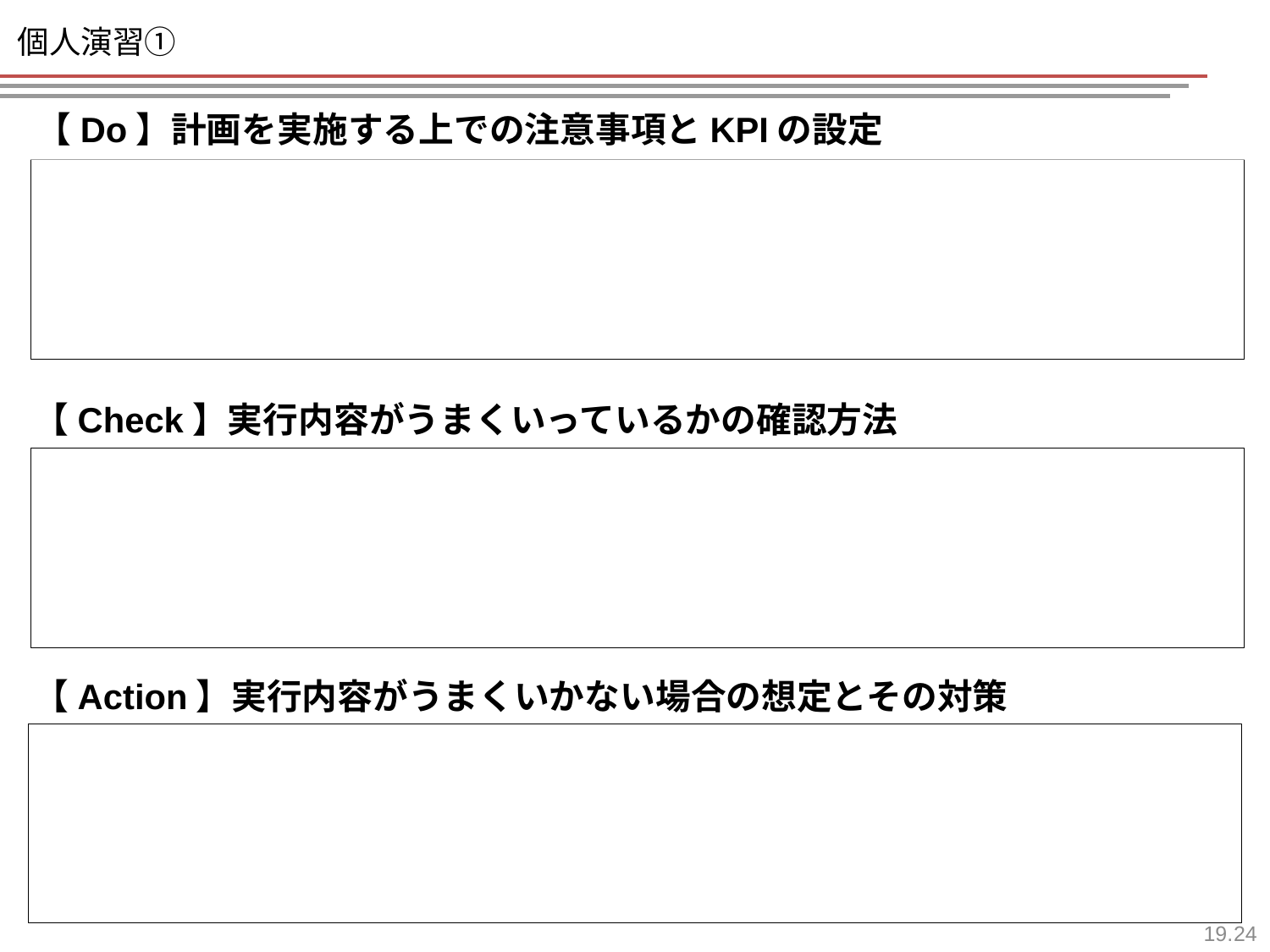

# 個人演習①
【Do】計画を実施する上での注意事項とKPIの設定

【Check】実行内容がうまくいっているかの確認方法

【Action】実行内容がうまくいかない場合の想定とその対策

24